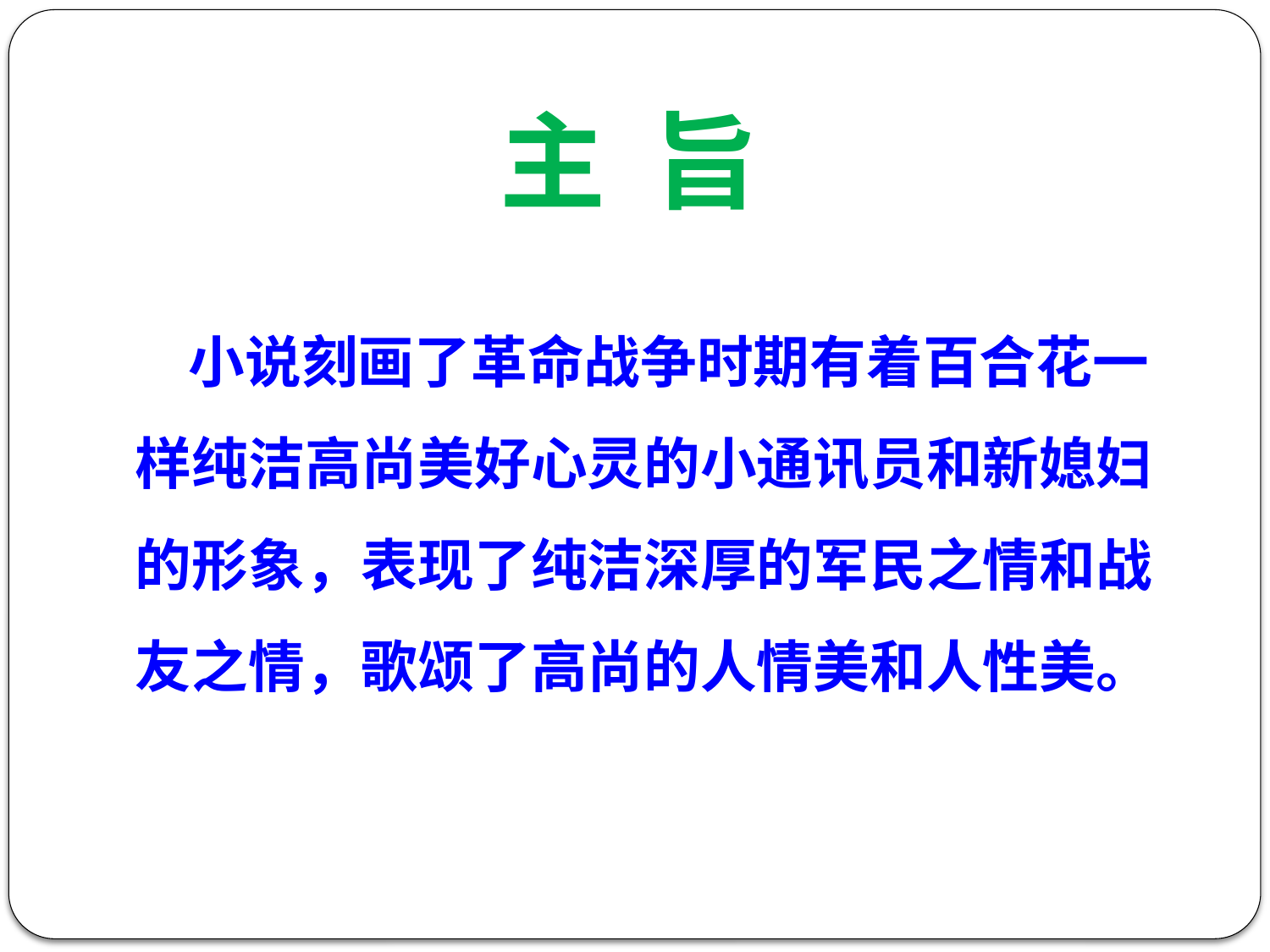

主  旨
      小说刻画了革命战争时期有着百合花一样纯洁高尚美好心灵的小通讯员和新媳妇的形象，表现了纯洁深厚的军民之情和战友之情，歌颂了高尚的人情美和人性美。